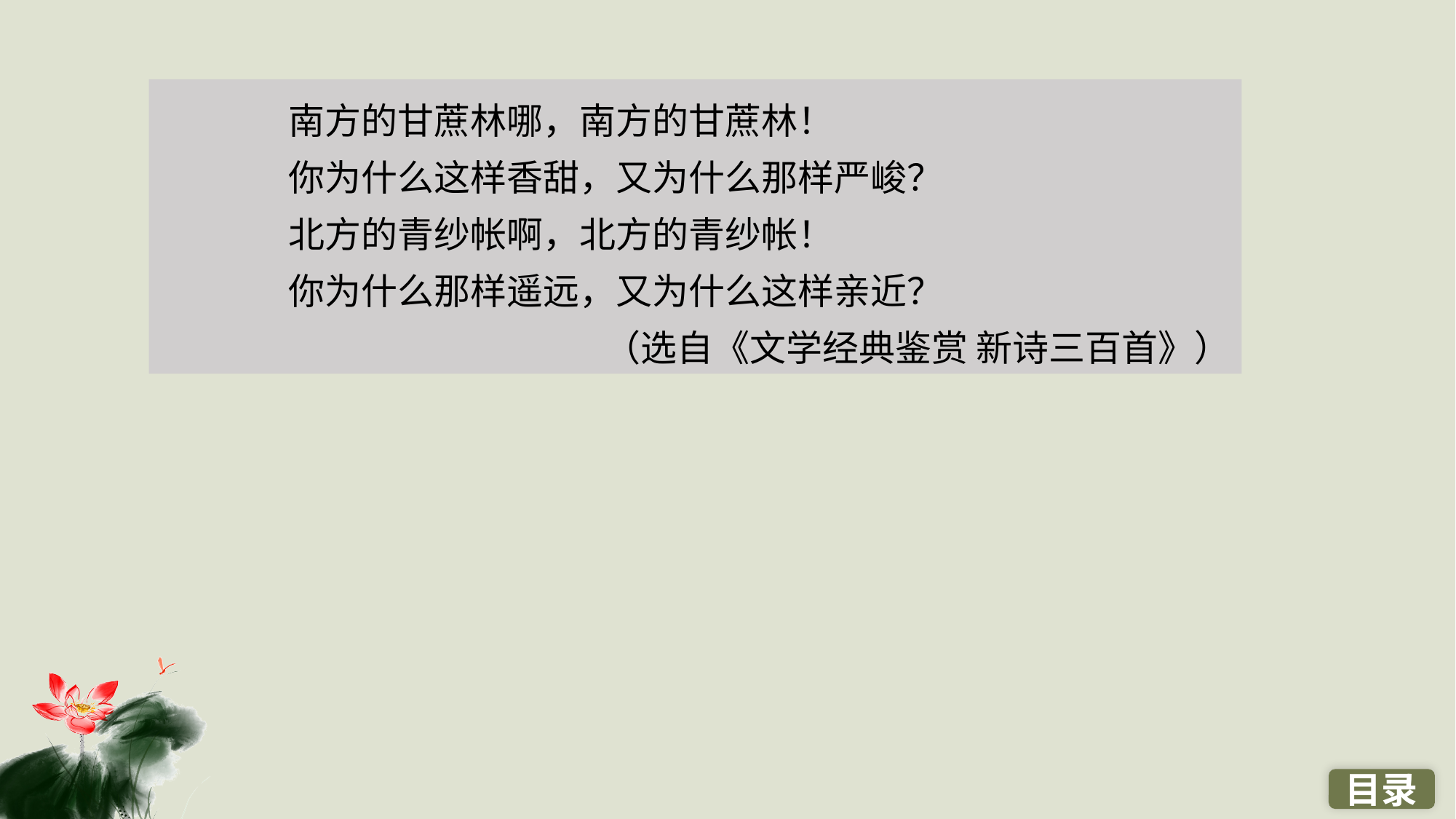

南方的甘蔗林哪，南方的甘蔗林！
你为什么这样香甜，又为什么那样严峻？
北方的青纱帐啊，北方的青纱帐！
你为什么那样遥远，又为什么这样亲近？
（选自《文学经典鉴赏 新诗三百首》）